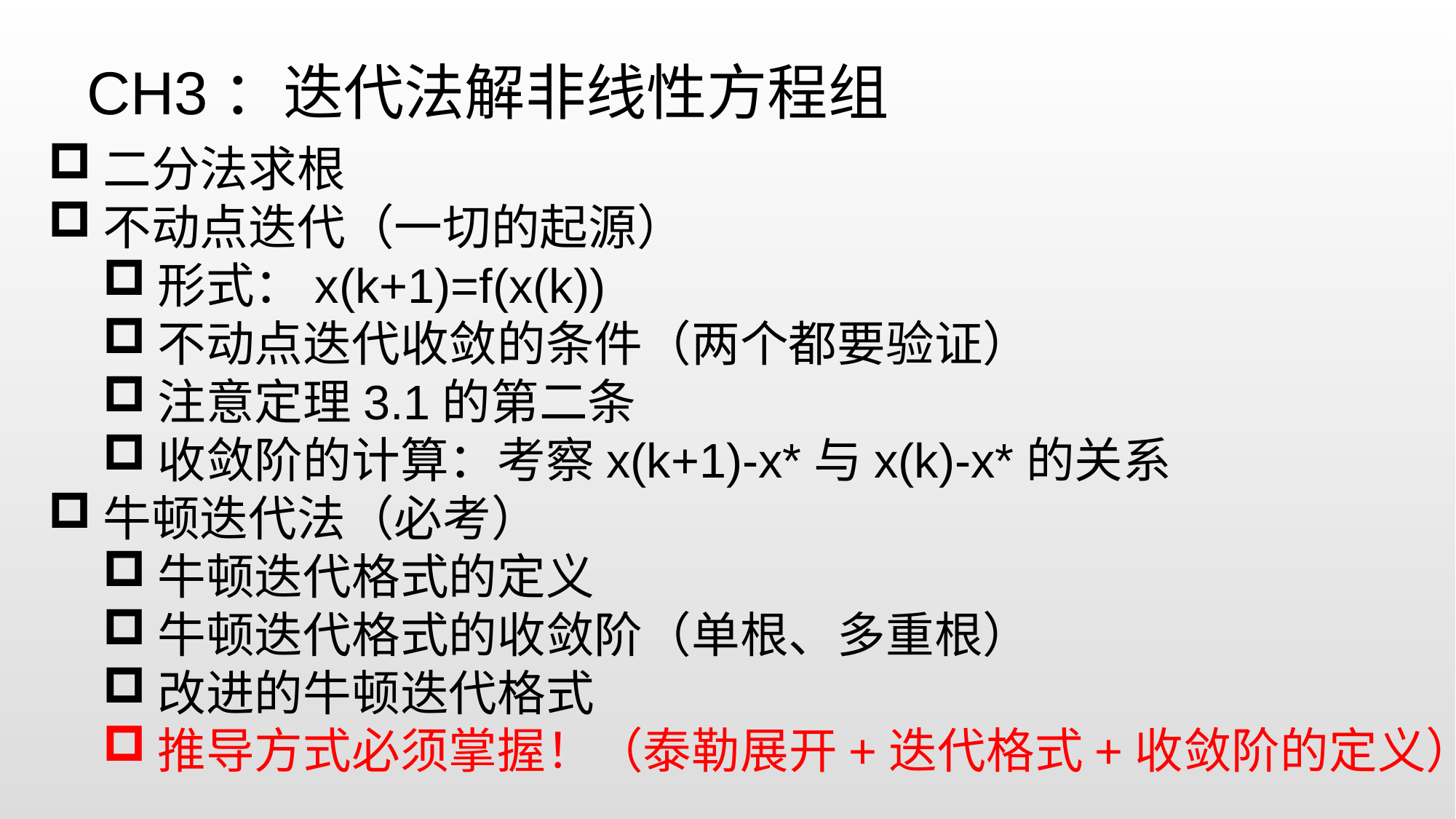

CH3：迭代法解非线性方程组
二分法求根
不动点迭代（一切的起源）
形式：x(k+1)=f(x(k))
不动点迭代收敛的条件（两个都要验证）
注意定理3.1的第二条
收敛阶的计算：考察x(k+1)-x*与x(k)-x*的关系
牛顿迭代法（必考）
牛顿迭代格式的定义
牛顿迭代格式的收敛阶（单根、多重根）
改进的牛顿迭代格式
推导方式必须掌握！（泰勒展开+迭代格式+收敛阶的定义）

弦截法
非线性方程组